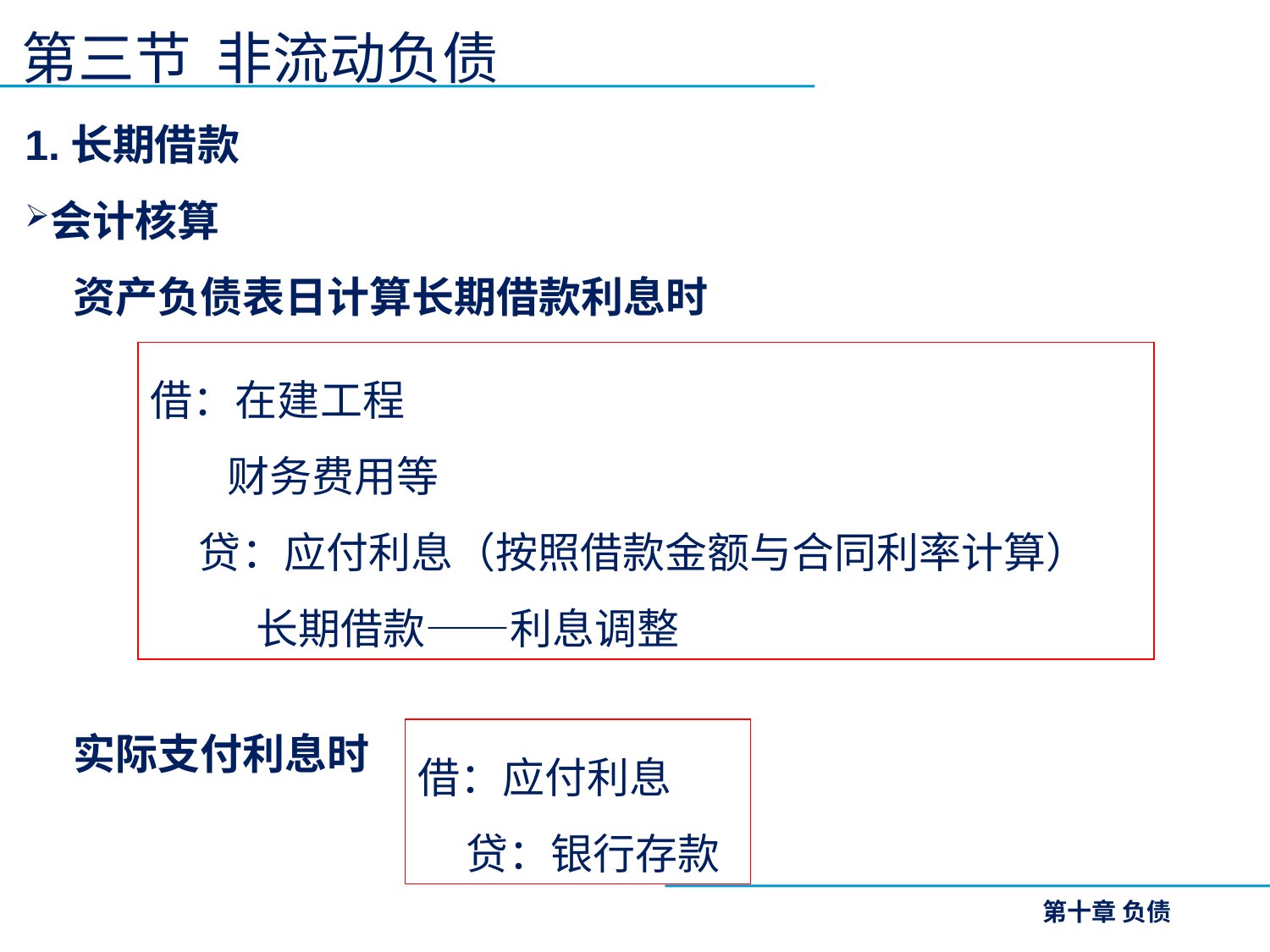

# 第三节  非流动负债
1.长期借款
会计核算
    资产负债表日计算长期借款利息时

    实际支付利息时
借：在建工程
       财务费用等
    贷：应付利息（按照借款金额与合同利率计算）
          长期借款——利息调整
借：应付利息
    贷：银行存款